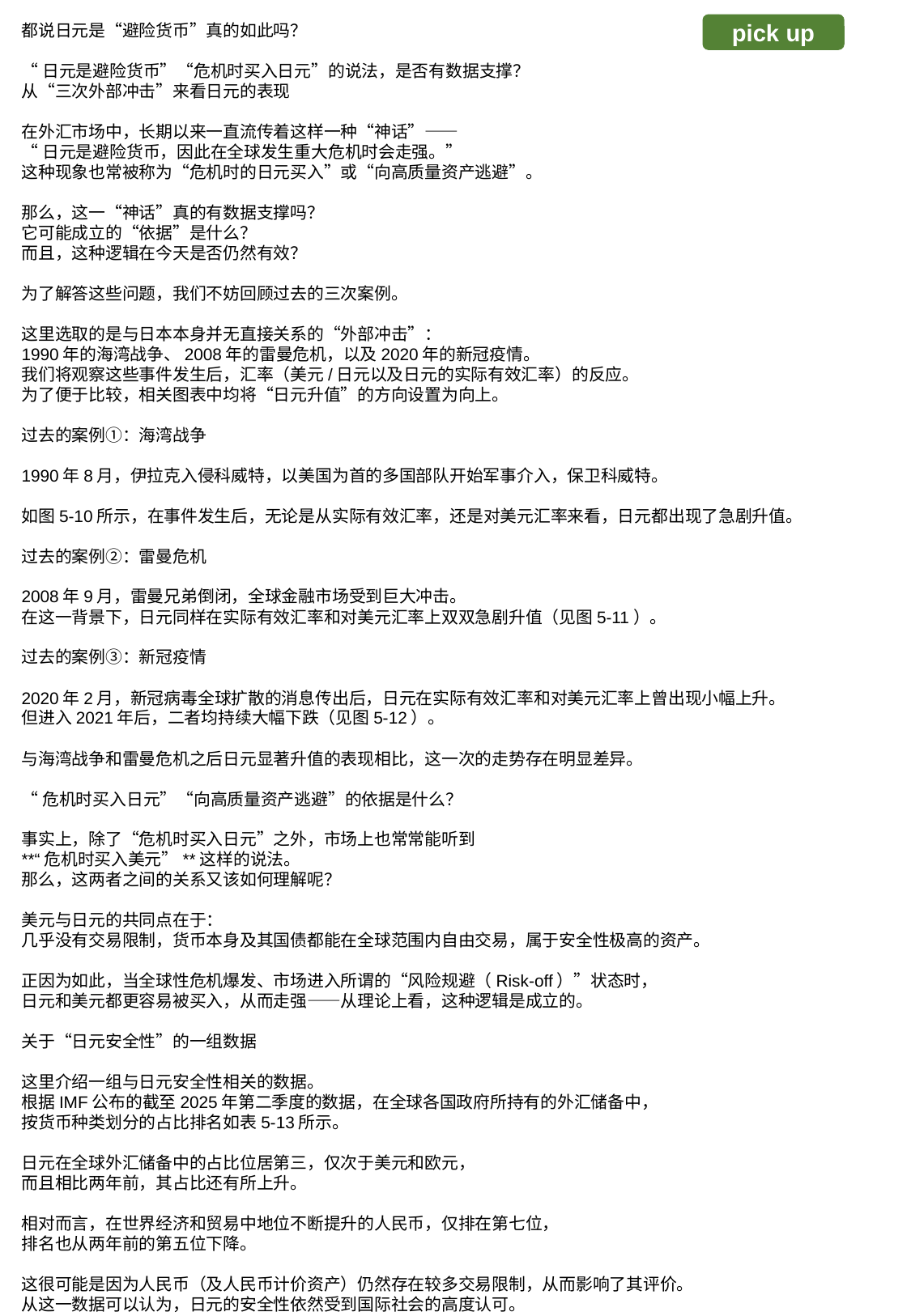

都说日元是“避险货币”真的如此吗？

“日元是避险货币”“危机时买入日元”的说法，是否有数据支撑？
从“三次外部冲击”来看日元的表现

在外汇市场中，长期以来一直流传着这样一种“神话”——
“日元是避险货币，因此在全球发生重大危机时会走强。”
这种现象也常被称为“危机时的日元买入”或“向高质量资产逃避”。

那么，这一“神话”真的有数据支撑吗？
它可能成立的“依据”是什么？
而且，这种逻辑在今天是否仍然有效？

为了解答这些问题，我们不妨回顾过去的三次案例。

这里选取的是与日本本身并无直接关系的“外部冲击”：
1990年的海湾战争、2008年的雷曼危机，以及2020年的新冠疫情。
我们将观察这些事件发生后，汇率（美元/日元以及日元的实际有效汇率）的反应。
为了便于比较，相关图表中均将“日元升值”的方向设置为向上。

过去的案例①：海湾战争

1990年8月，伊拉克入侵科威特，以美国为首的多国部队开始军事介入，保卫科威特。

如图5-10所示，在事件发生后，无论是从实际有效汇率，还是对美元汇率来看，日元都出现了急剧升值。

过去的案例②：雷曼危机

2008年9月，雷曼兄弟倒闭，全球金融市场受到巨大冲击。
在这一背景下，日元同样在实际有效汇率和对美元汇率上双双急剧升值（见图5-11）。

过去的案例③：新冠疫情

2020年2月，新冠病毒全球扩散的消息传出后，日元在实际有效汇率和对美元汇率上曾出现小幅上升。
但进入2021年后，二者均持续大幅下跌（见图5-12）。

与海湾战争和雷曼危机之后日元显著升值的表现相比，这一次的走势存在明显差异。

“危机时买入日元”“向高质量资产逃避”的依据是什么？

事实上，除了“危机时买入日元”之外，市场上也常常能听到
**“危机时买入美元”**这样的说法。
那么，这两者之间的关系又该如何理解呢？

美元与日元的共同点在于：
几乎没有交易限制，货币本身及其国债都能在全球范围内自由交易，属于安全性极高的资产。

正因为如此，当全球性危机爆发、市场进入所谓的“风险规避（Risk-off）”状态时，
日元和美元都更容易被买入，从而走强——从理论上看，这种逻辑是成立的。

关于“日元安全性”的一组数据

这里介绍一组与日元安全性相关的数据。
根据IMF公布的截至2025年第二季度的数据，在全球各国政府所持有的外汇储备中，
按货币种类划分的占比排名如表5-13所示。

日元在全球外汇储备中的占比位居第三，仅次于美元和欧元，
而且相比两年前，其占比还有所上升。

相对而言，在世界经济和贸易中地位不断提升的人民币，仅排在第七位，
排名也从两年前的第五位下降。

这很可能是因为人民币（及人民币计价资产）仍然存在较多交易限制，从而影响了其评价。
从这一数据可以认为，日元的安全性依然受到国际社会的高度认可。
pick up